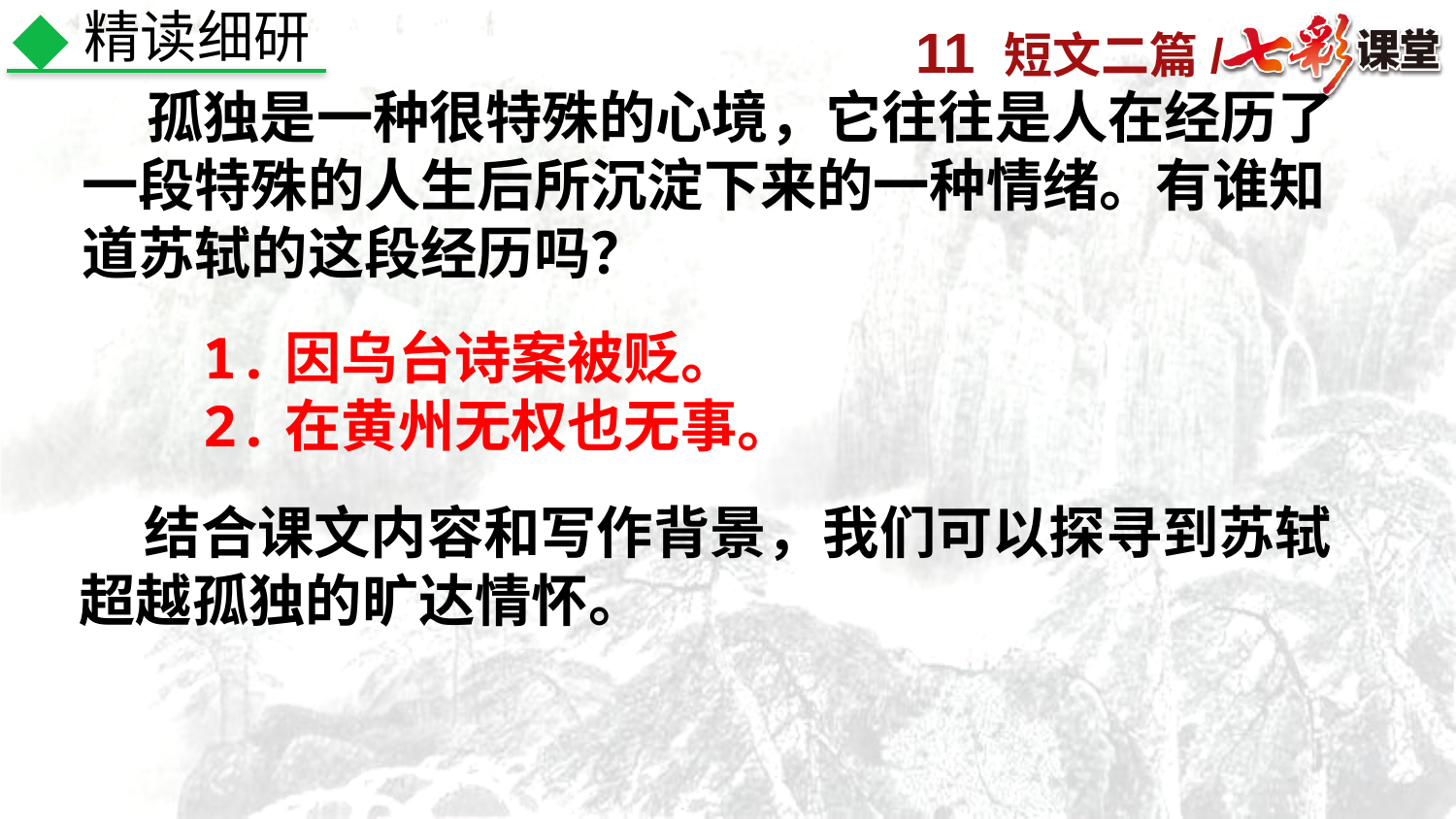

精读细研

    孤独是一种很特殊的心境，它往往是人在经历了一段特殊的人生后所沉淀下来的一种情绪。有谁知道苏轼的这段经历吗？
1.因乌台诗案被贬。
2.在黄州无权也无事。
    结合课文内容和写作背景，我们可以探寻到苏轼超越孤独的旷达情怀。